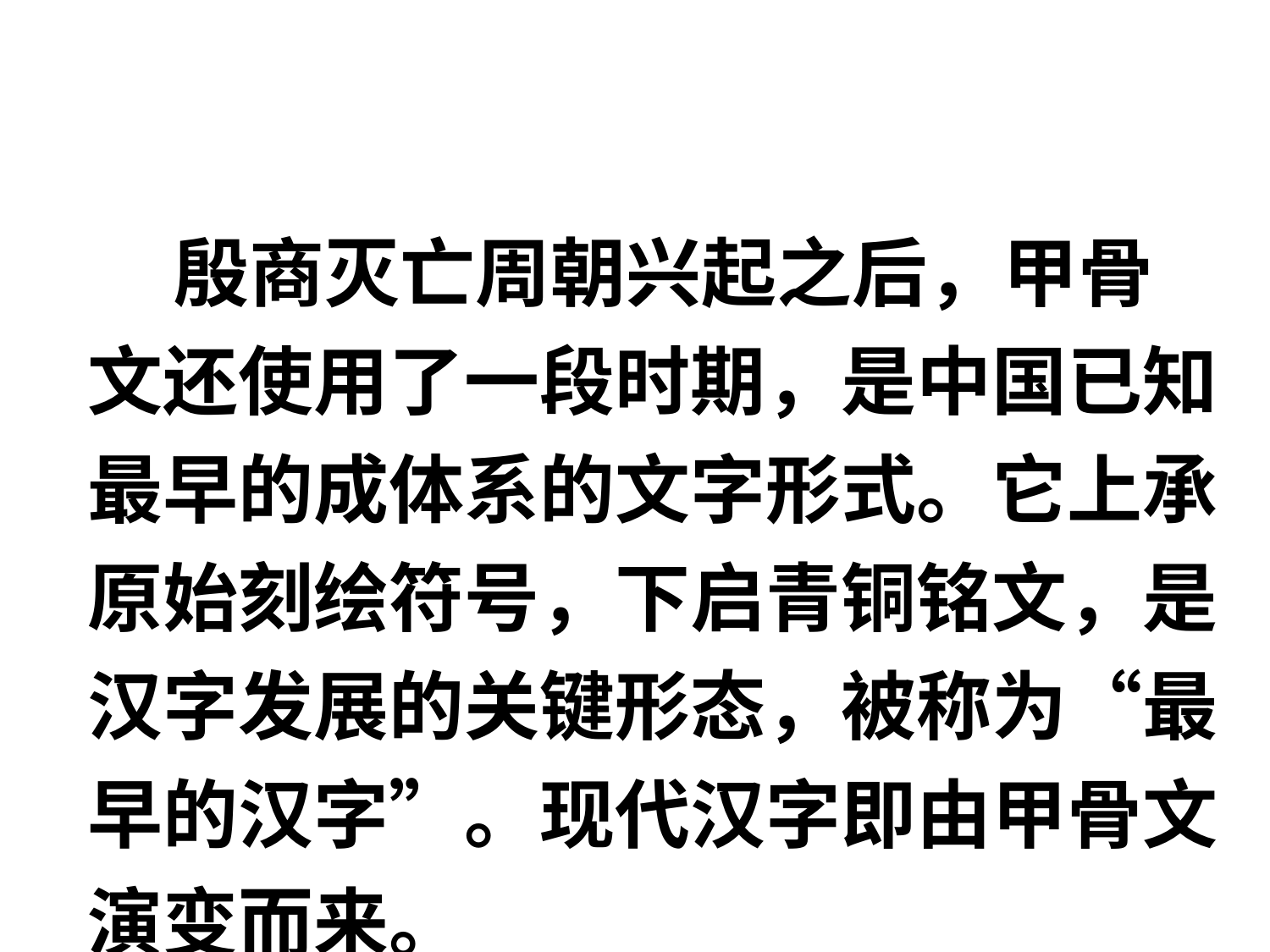

殷商灭亡周朝兴起之后，甲骨文还使用了一段时期，是中国已知最早的成体系的文字形式。它上承原始刻绘符号，下启青铜铭文，是汉字发展的关键形态，被称为“最早的汉字”。现代汉字即由甲骨文演变而来。